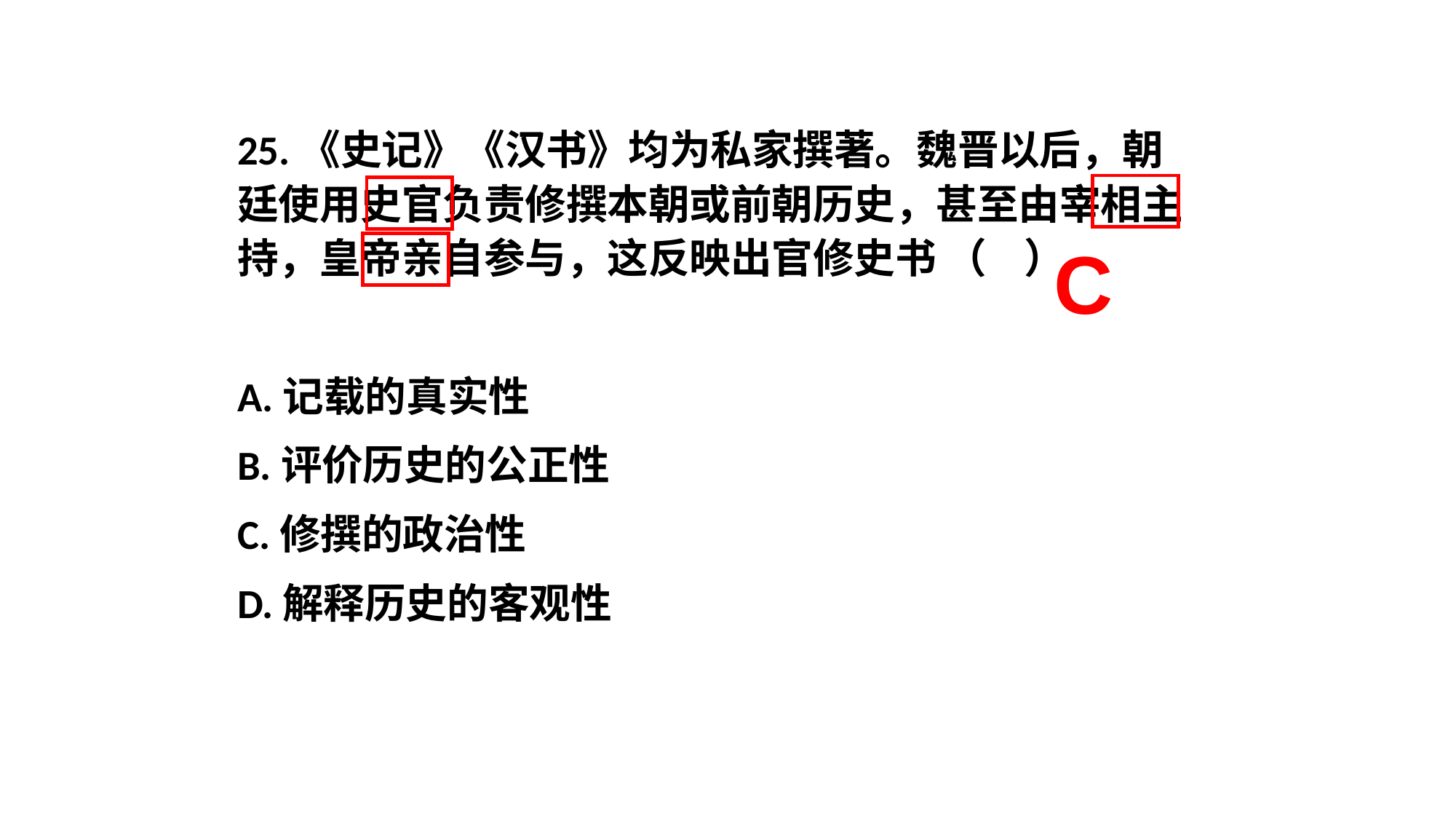

25.《史记》《汉书》均为私家撰著。魏晋以后，朝廷使用史官负责修撰本朝或前朝历史，甚至由宰相主持，皇帝亲自参与，这反映出官修史书 （    ）

A.记载的真实性
B.评价历史的公正性
C.修撰的政治性
D.解释历史的客观性

C